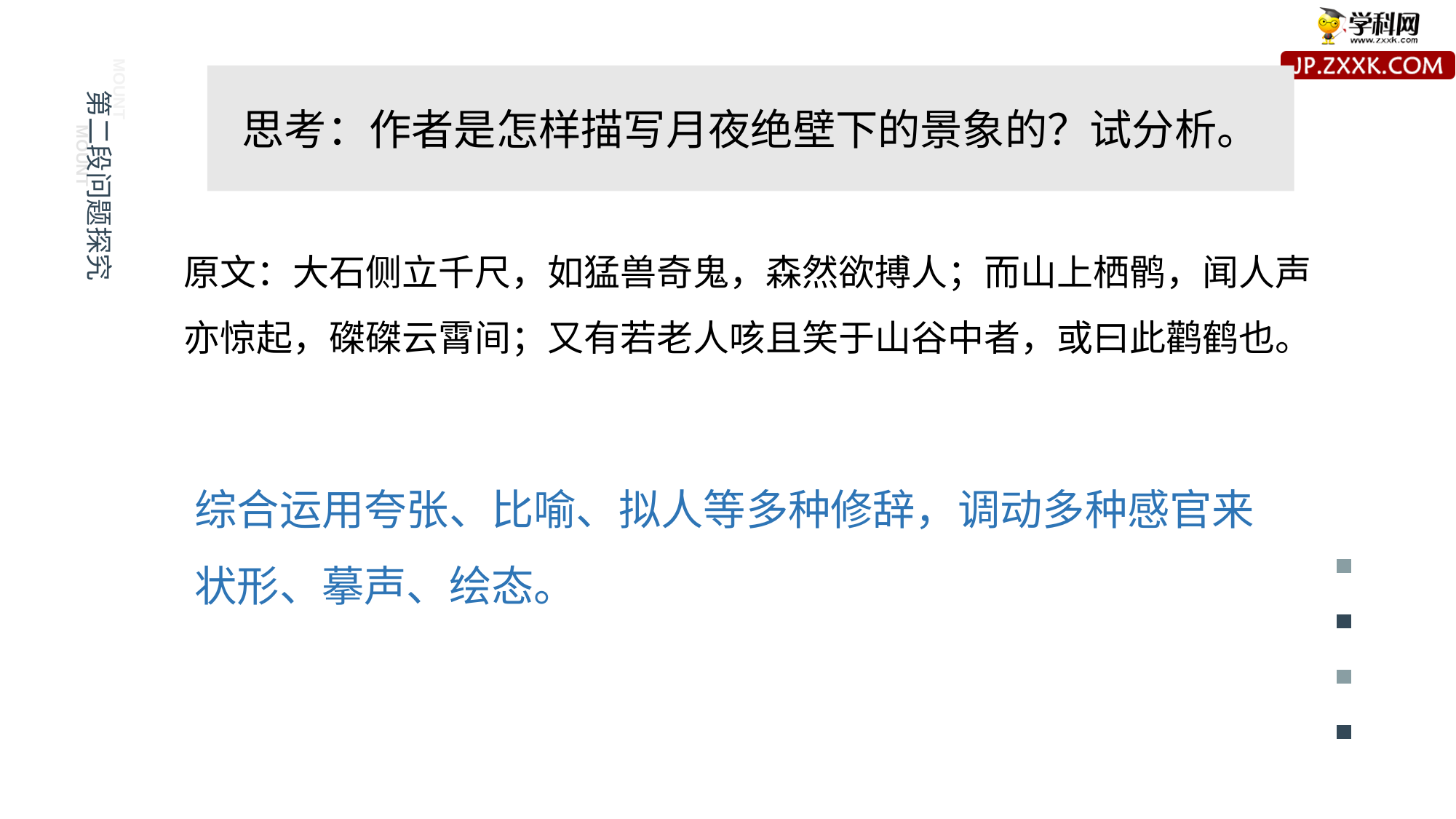

mount
mount
思考：作者是怎样描写月夜绝壁下的景象的？试分析。
第二段问题探究
e7d195523061f1c0092ce48a5fc95870a0687ac45bc8b2caB227BFDC40F9DB2B7A559DE97B8BDC6E716585DDCE188C7BF488BAA08C98985C74A3E1B5E305210FABE6A8AE2A6A8AB67019A6860E9B7AF58A2B57A1C6B8F2C85CB0EAED40C4F82894BC2D39F64AE6627D776777574710C96A2982A5D0BB6553398D7E5F4D6303B11156A917EB4EF75F035612C03AD96E20
原文：大石侧立千尺，如猛兽奇鬼，森然欲搏人；而山上栖鹘，闻人声亦惊起，磔磔云霄间；又有若老人咳且笑于山谷中者，或曰此鹳鹤也。
综合运用夸张、比喻、拟人等多种修辞，调动多种感官来状形、摹声、绘态。